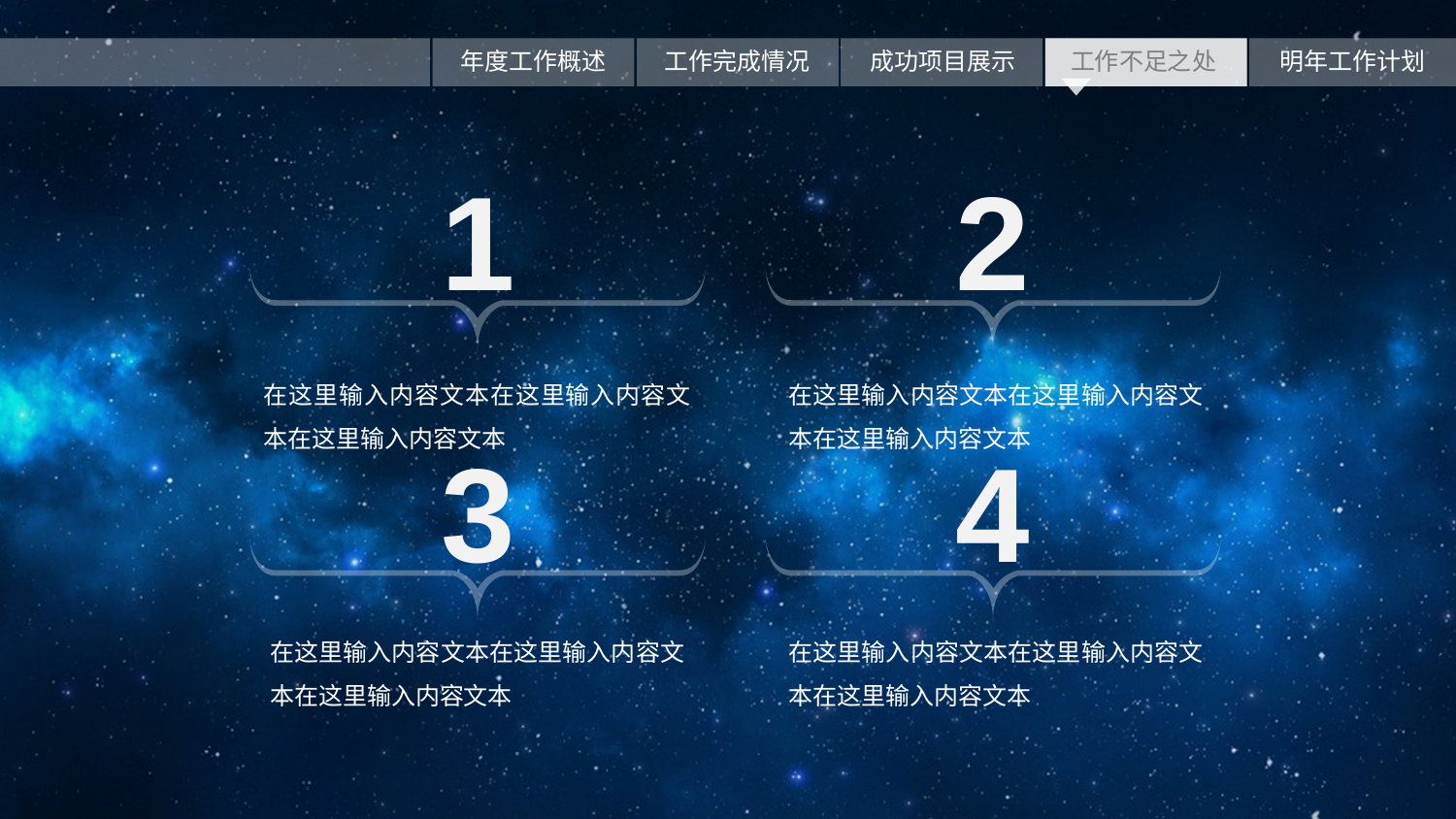

1
2

在这里输入内容文本在这里输入内容文本在这里输入内容文本
在这里输入内容文本在这里输入内容文本在这里输入内容文本
3
4

在这里输入内容文本在这里输入内容文本在这里输入内容文本
在这里输入内容文本在这里输入内容文本在这里输入内容文本